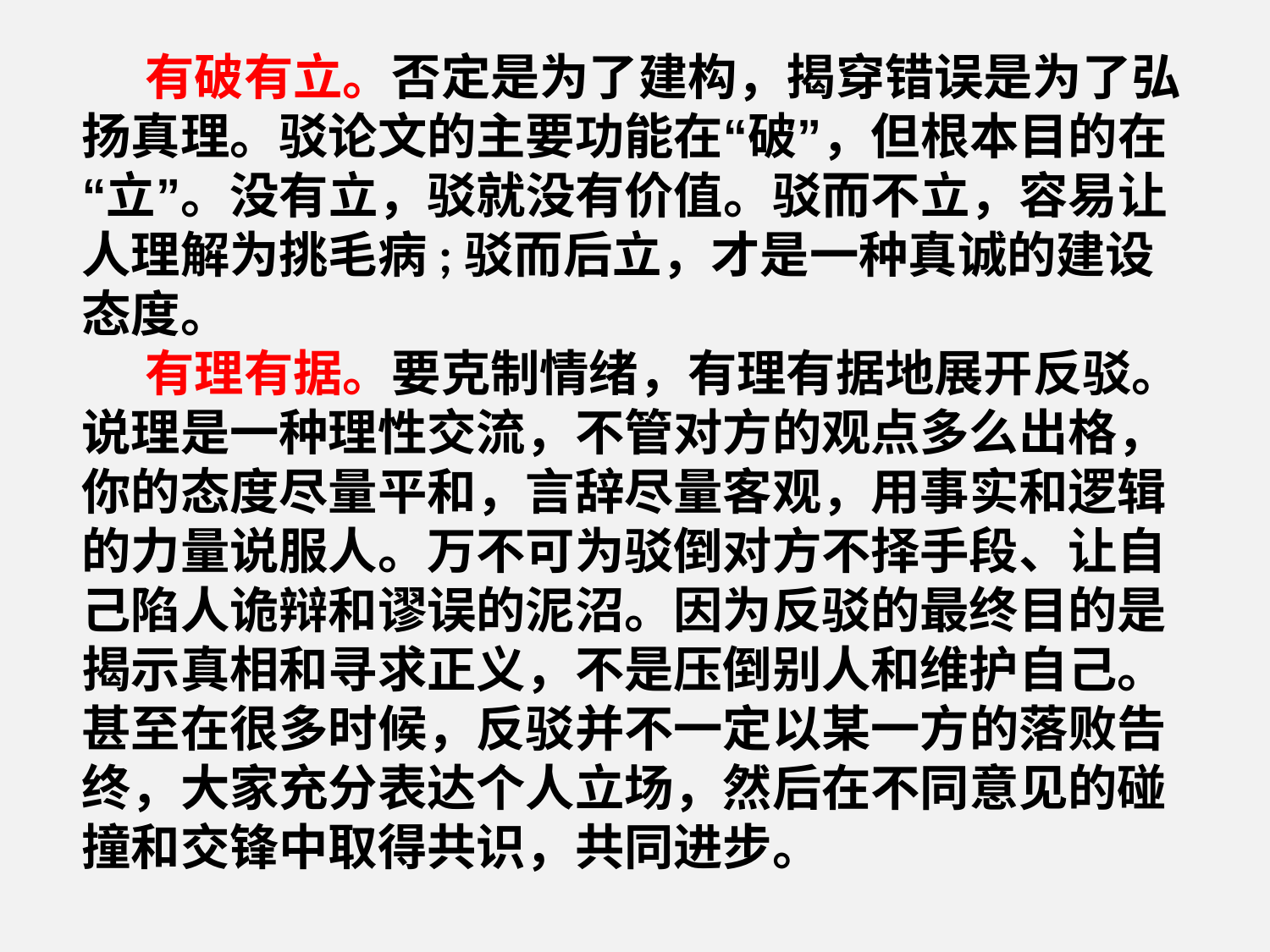

有破有立。否定是为了建构，揭穿错误是为了弘扬真理。驳论文的主要功能在“破”，但根本目的在“立”。没有立，驳就没有价值。驳而不立，容易让人理解为挑毛病;驳而后立，才是一种真诚的建设态度。
有理有据。要克制情绪，有理有据地展开反驳。说理是一种理性交流，不管对方的观点多么出格，你的态度尽量平和，言辞尽量客观，用事实和逻辑的力量说服人。万不可为驳倒对方不择手段、让自己陷人诡辩和谬误的泥沼。因为反驳的最终目的是揭示真相和寻求正义，不是压倒别人和维护自己。甚至在很多时候，反驳并不一定以某一方的落败告终，大家充分表达个人立场，然后在不同意见的碰撞和交锋中取得共识，共同进步。